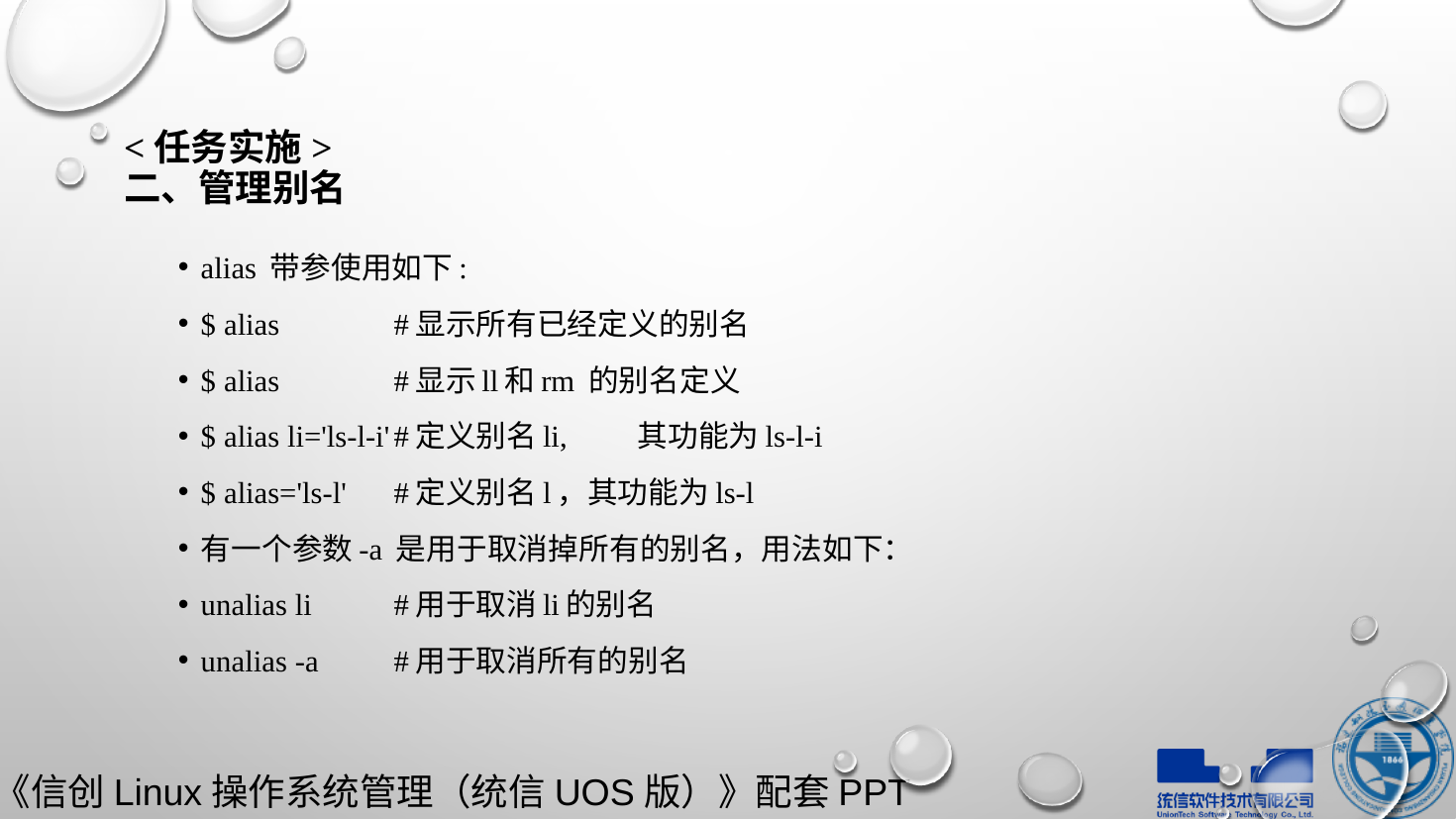

# <任务实施> 二、管理别名
alias 带参使用如下:
$ alias						#显示所有已经定义的别名
$ alias							#显示ll和rm 的别名定义
$ alias li='ls-l-i'					#定义别名li,	其功能为ls-l-i
$ alias='ls-l'		#定义别名l，其功能为ls-l
有一个参数-a 是用于取消掉所有的别名，用法如下：
unalias li					#用于取消li的别名
unalias -a					#用于取消所有的别名